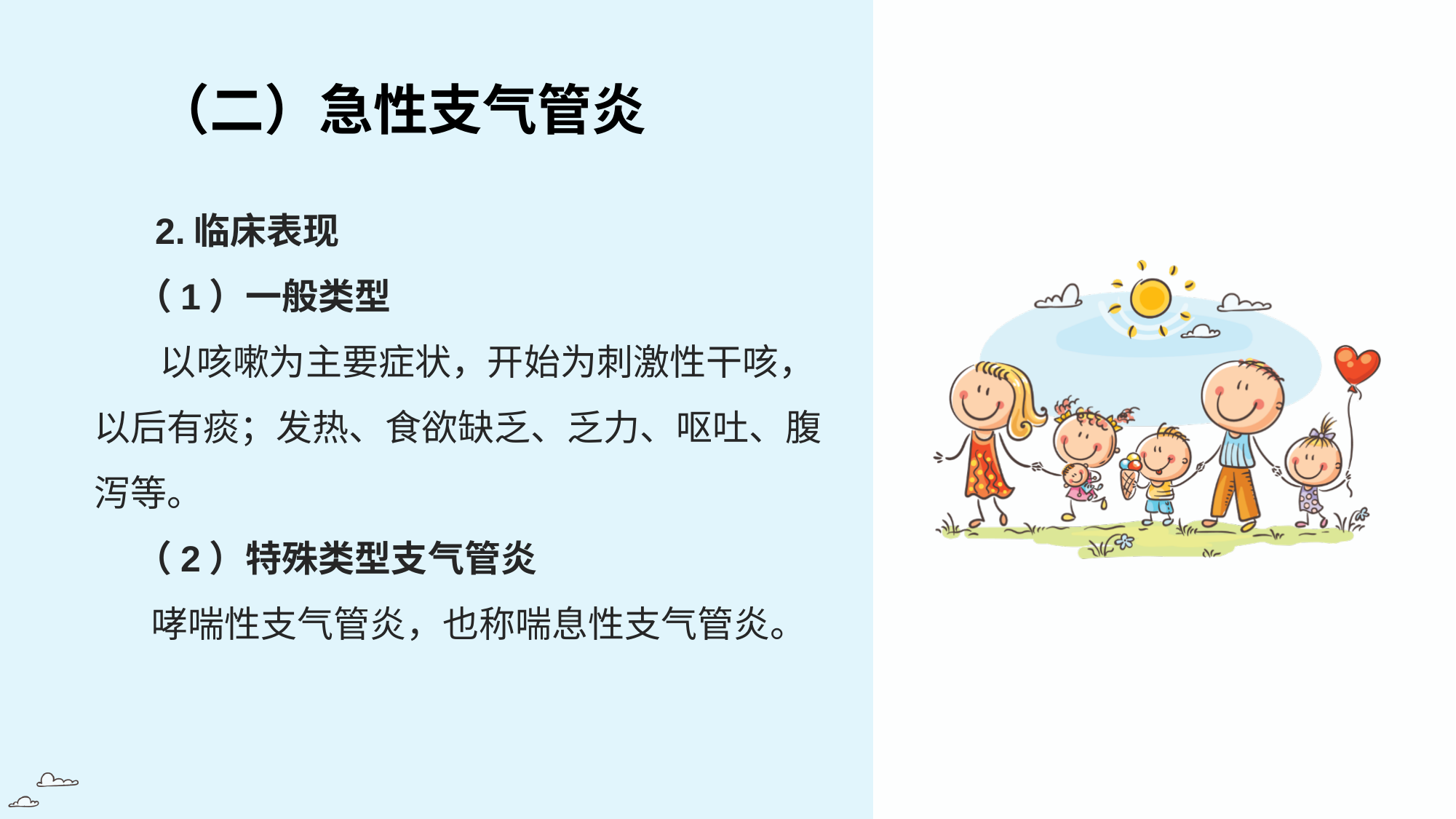

（二）急性支气管炎
      2.临床表现
    （1）一般类型
       以咳嗽为主要症状，开始为刺激性干咳，以后有痰；发热、食欲缺乏、乏力、呕吐、腹泻等。
    （2）特殊类型支气管炎
      哮喘性支气管炎，也称喘息性支气管炎。